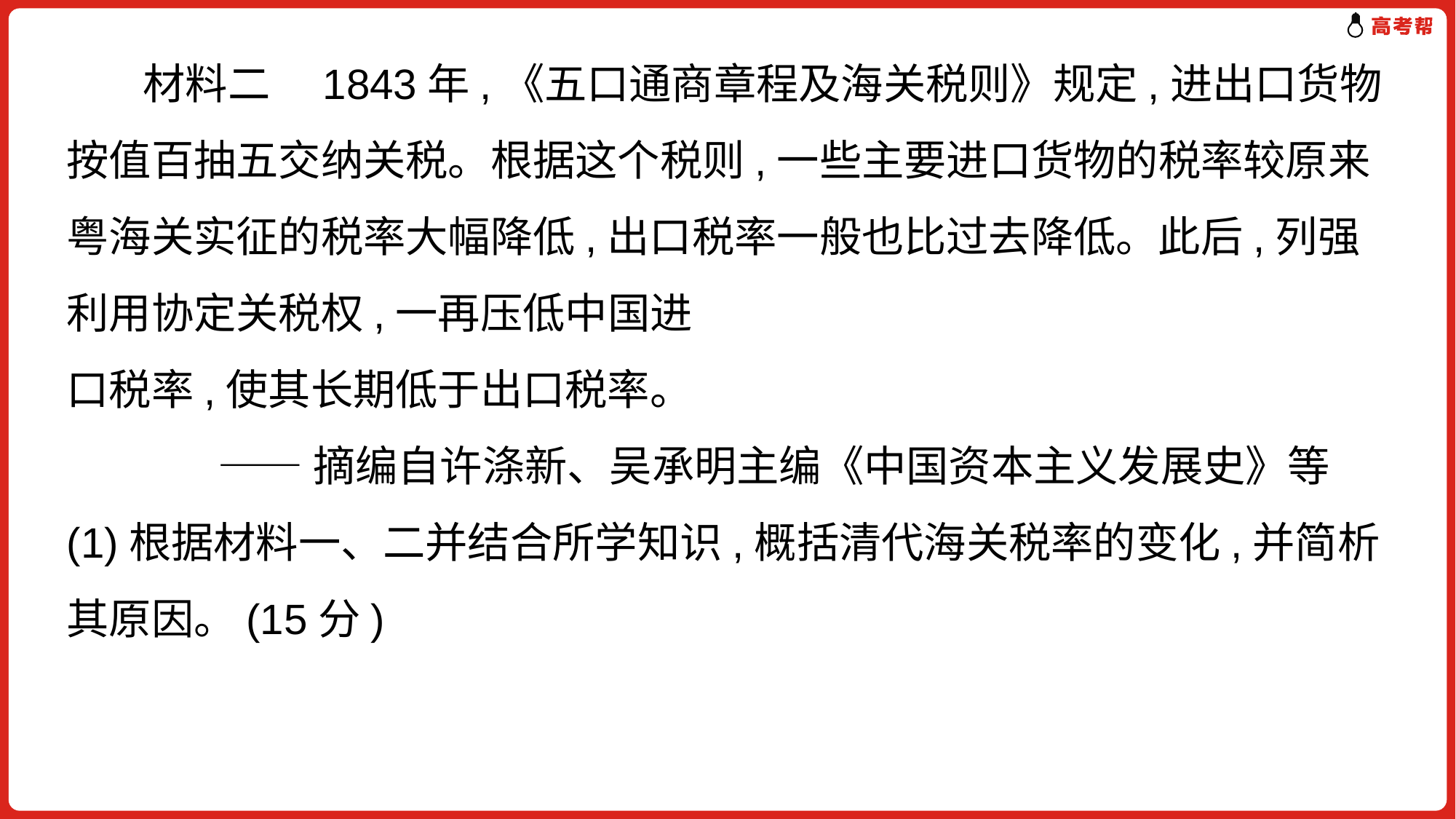

材料二　1843年,《五口通商章程及海关税则》规定,进出口货物按值百抽五交纳关税。根据这个税则,一些主要进口货物的税率较原来粤海关实征的税率大幅降低,出口税率一般也比过去降低。此后,列强利用协定关税权,一再压低中国进
口税率,使其长期低于出口税率。
                ——摘编自许涤新、吴承明主编《中国资本主义发展史》等
(1)根据材料一、二并结合所学知识,概括清代海关税率的变化,并简析其原因。(15分)